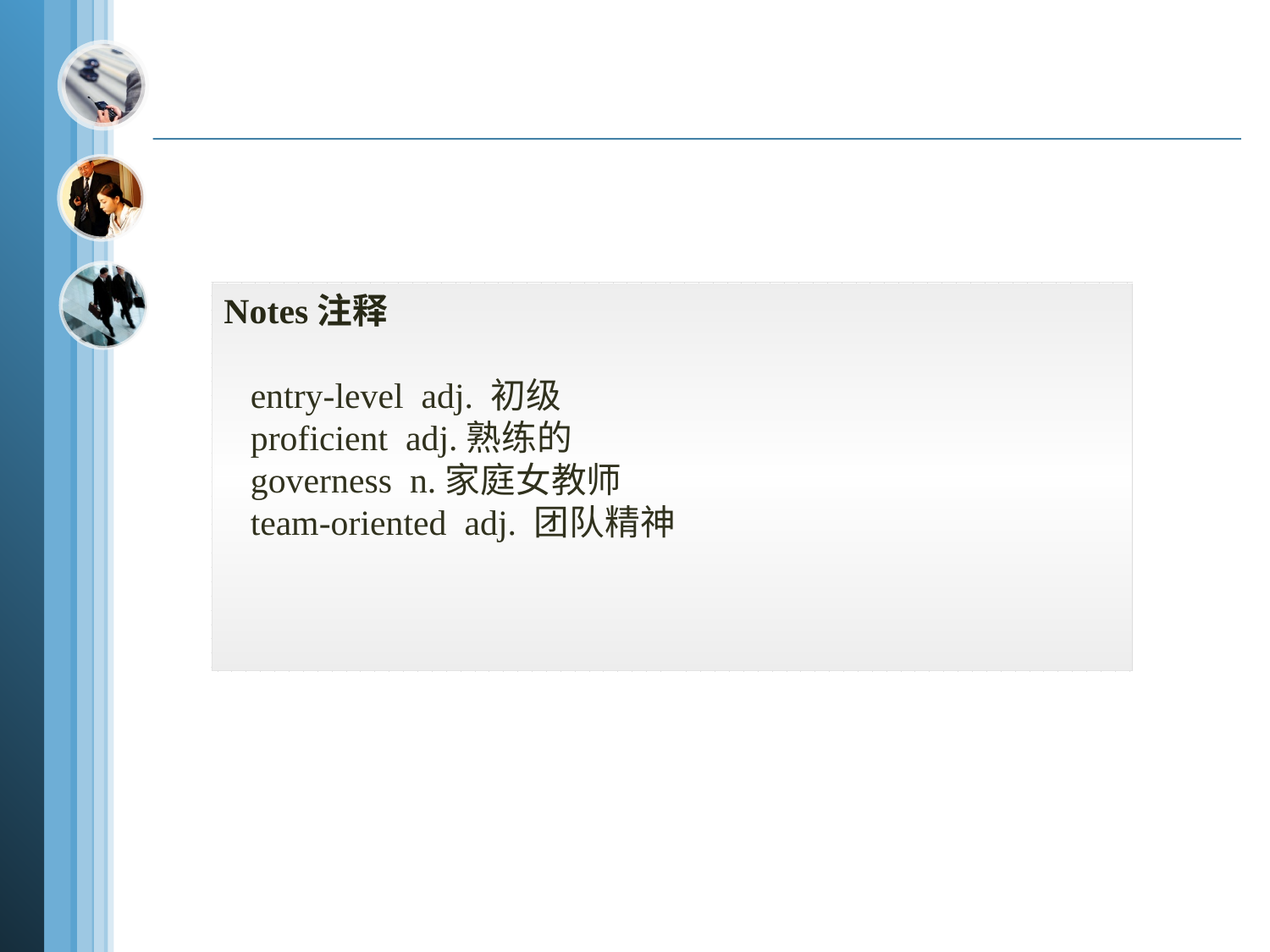

Notes注释

   entry-level  adj. 初级
   proficient  adj.熟练的
   governess  n.家庭女教师
   team-oriented  adj. 团队精神